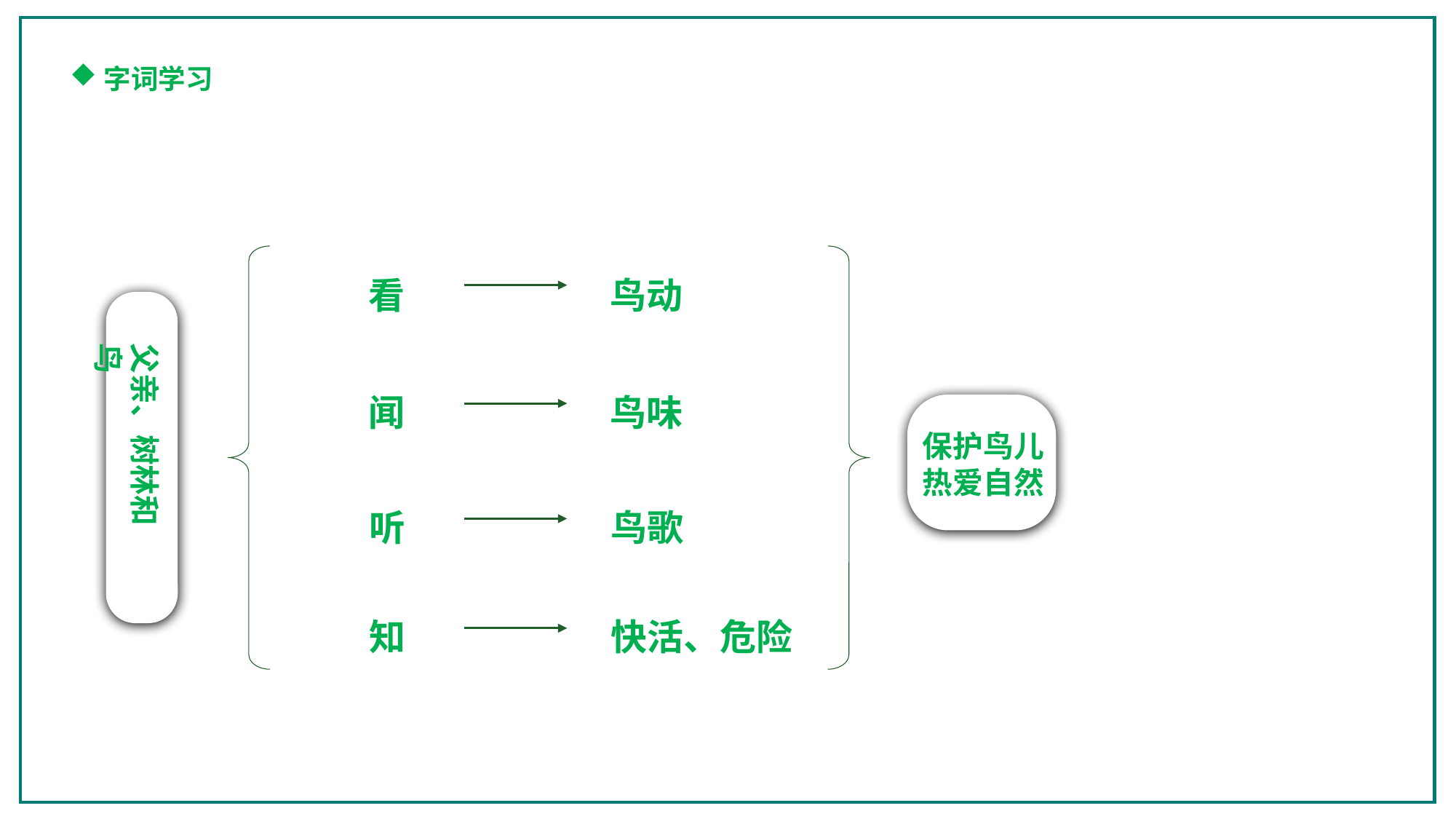

字词学习
看
鸟动

父亲、树林和鸟
闻
鸟味

保护鸟儿
热爱自然
听
鸟歌
知
快活、危险